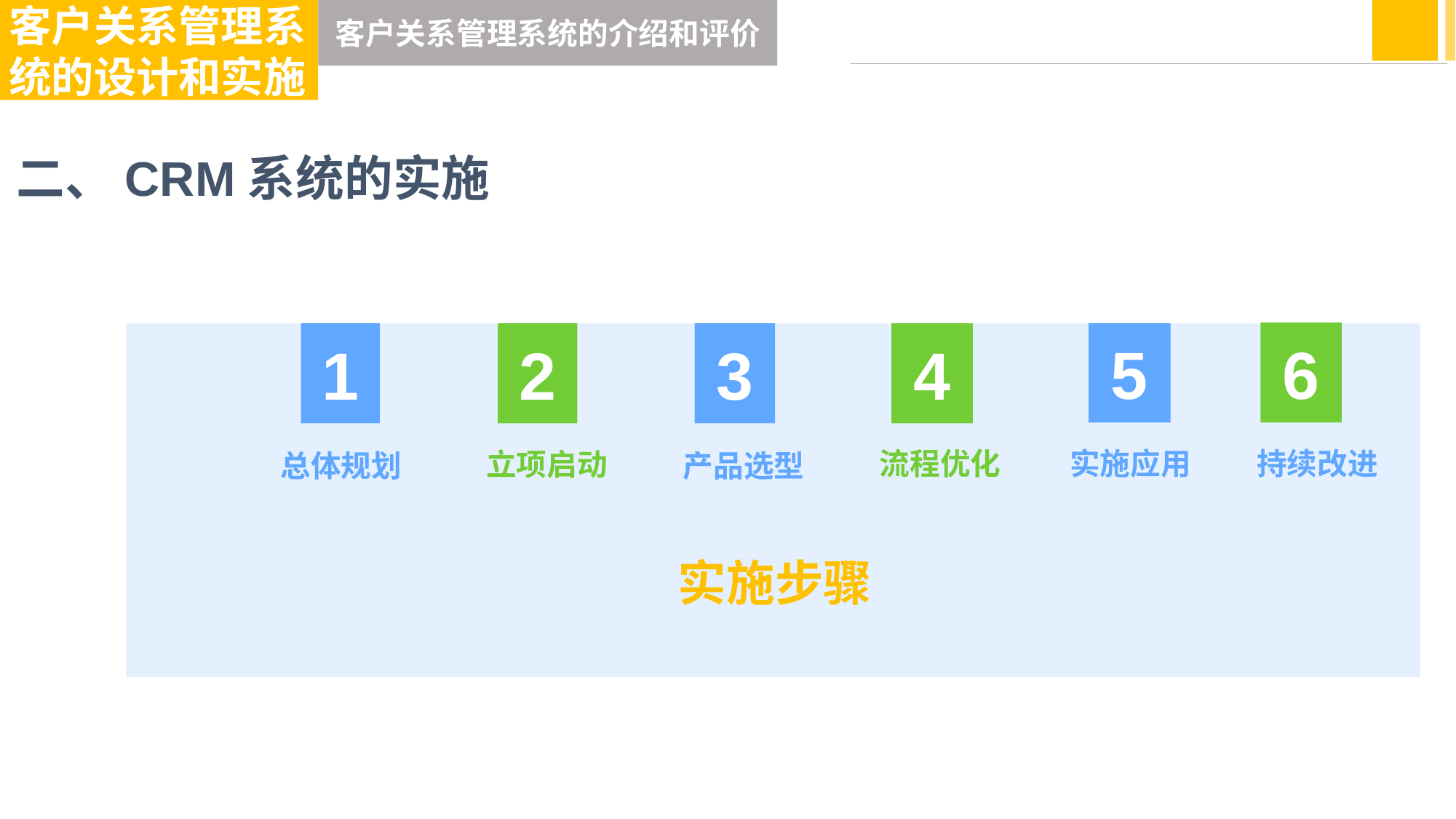

客户关系管理系统的设计和实施
客户关系管理系统的介绍和评价

二、CRM系统的实施
6

1
2
3
4
5
流程优化
实施应用
持续改进
立项启动
产品选型
总体规划
实施步骤